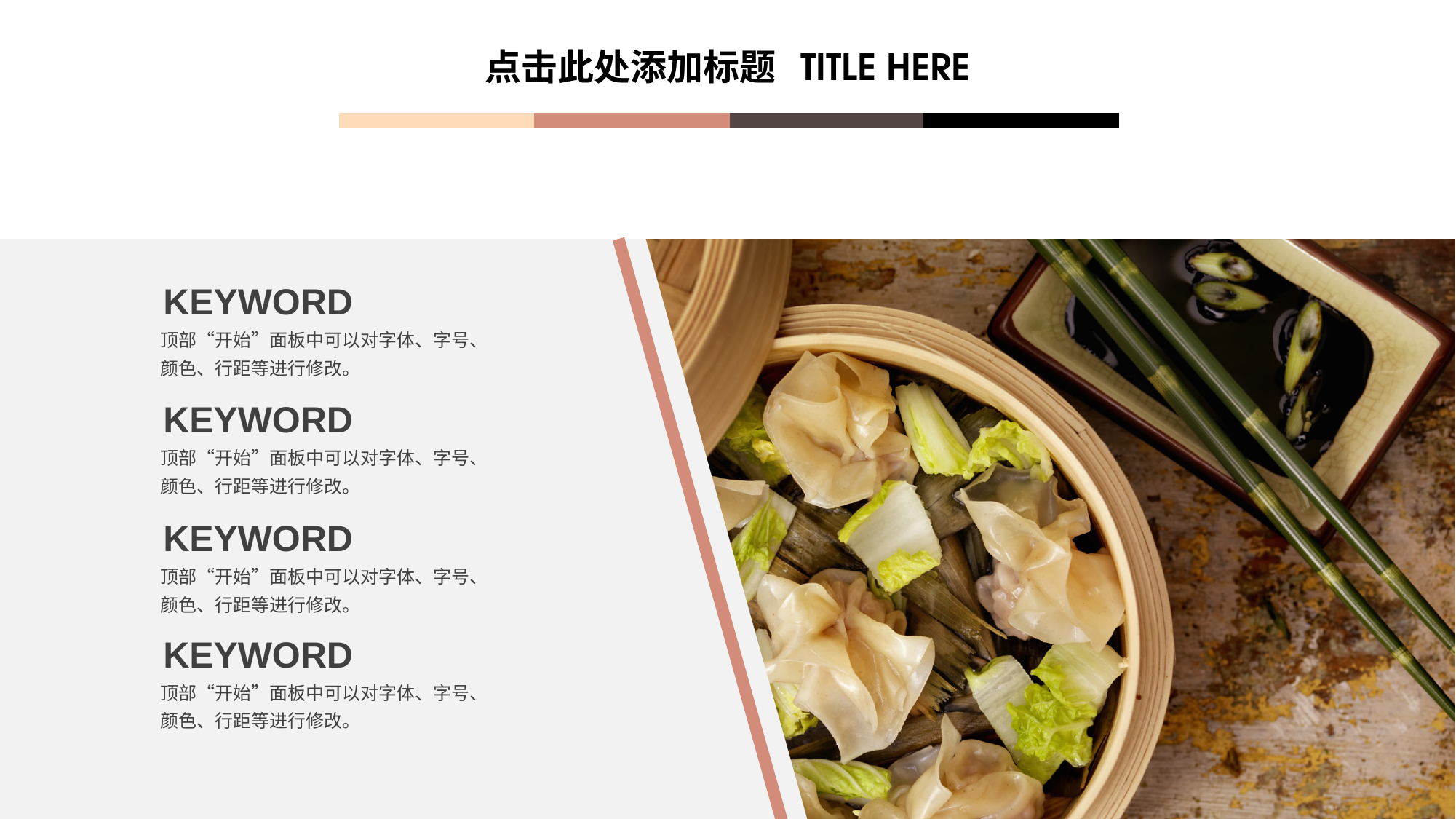

点击此处添加标题  TITLE HERE
KEYWORD
顶部“开始”面板中可以对字体、字号、颜色、行距等进行修改。
KEYWORD
顶部“开始”面板中可以对字体、字号、颜色、行距等进行修改。
KEYWORD
顶部“开始”面板中可以对字体、字号、颜色、行距等进行修改。
KEYWORD
顶部“开始”面板中可以对字体、字号、颜色、行距等进行修改。